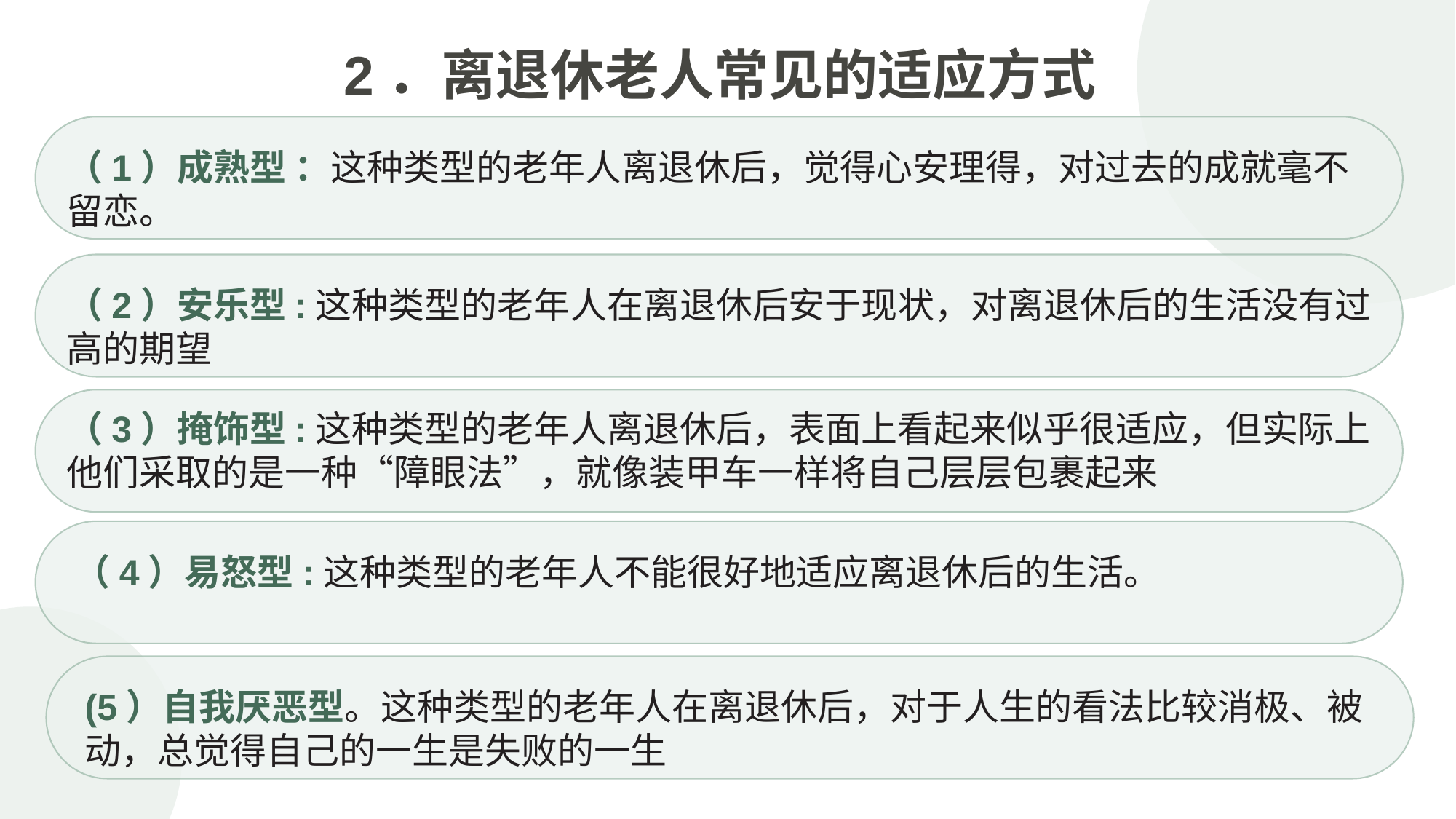

2．离退休老人常见的适应方式

（1）成熟型 ：这种类型的老年人离退休后，觉得心安理得，对过去的成就毫不留恋。

（2）安乐型:这种类型的老年人在离退休后安于现状，对离退休后的生活没有过高的期望

（3）掩饰型:这种类型的老年人离退休后，表面上看起来似乎很适应，但实际上他们采取的是一种“障眼法”，就像装甲车一样将自己层层包裹起来

（4）易怒型:这种类型的老年人不能很好地适应离退休后的生活。

(5）自我厌恶型。这种类型的老年人在离退休后，对于人生的看法比较消极、被动，总觉得自己的一生是失败的一生